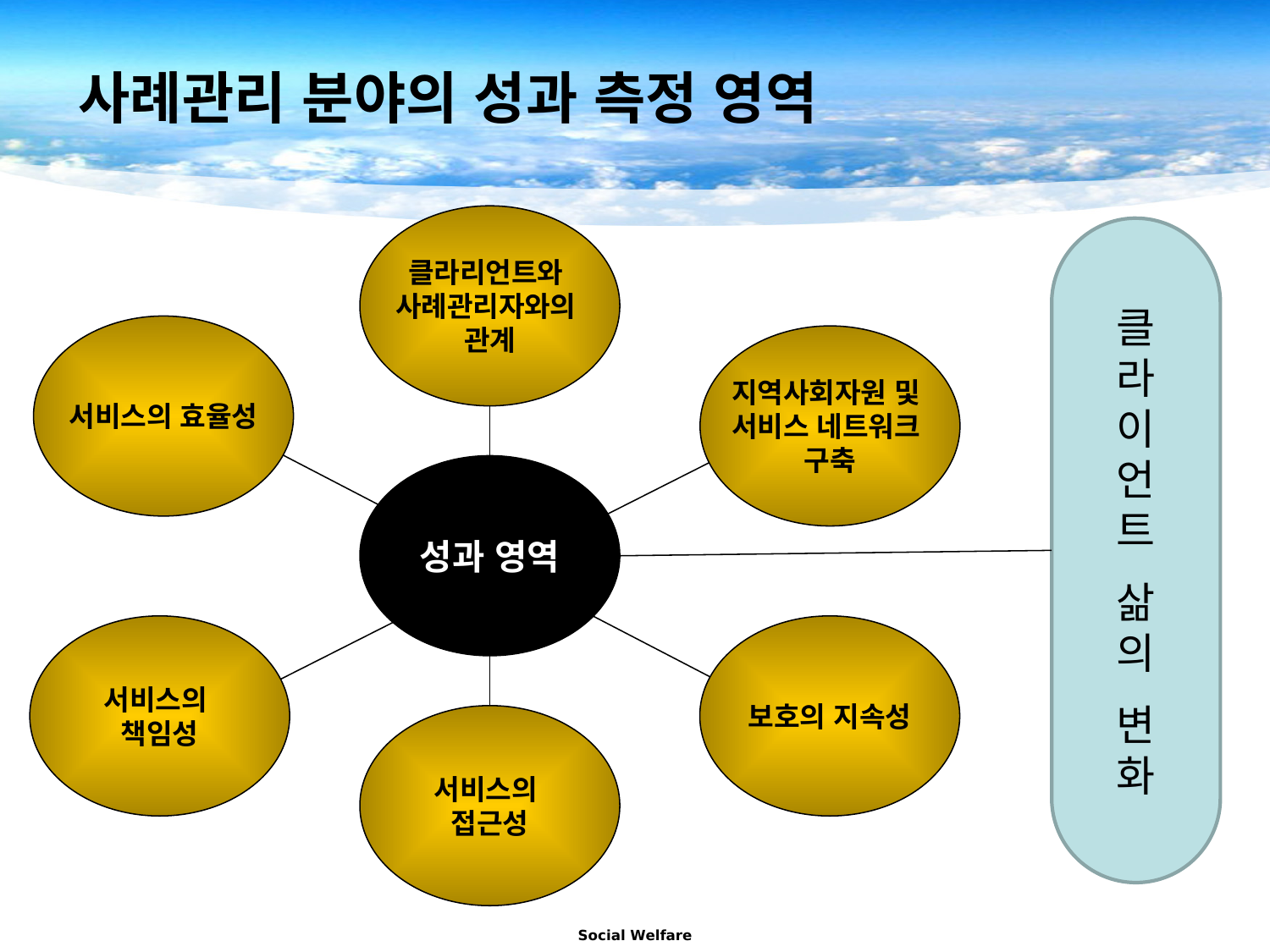

사례관리 분야의 성과 측정 영역
클라리언트와
사례관리자와의
관계
클
라
이
언
트

삶
의

변
화
서비스의 효율성
지역사회자원 및
서비스 네트워크
구축
성과 영역
서비스의
책임성
보호의 지속성
서비스의
접근성